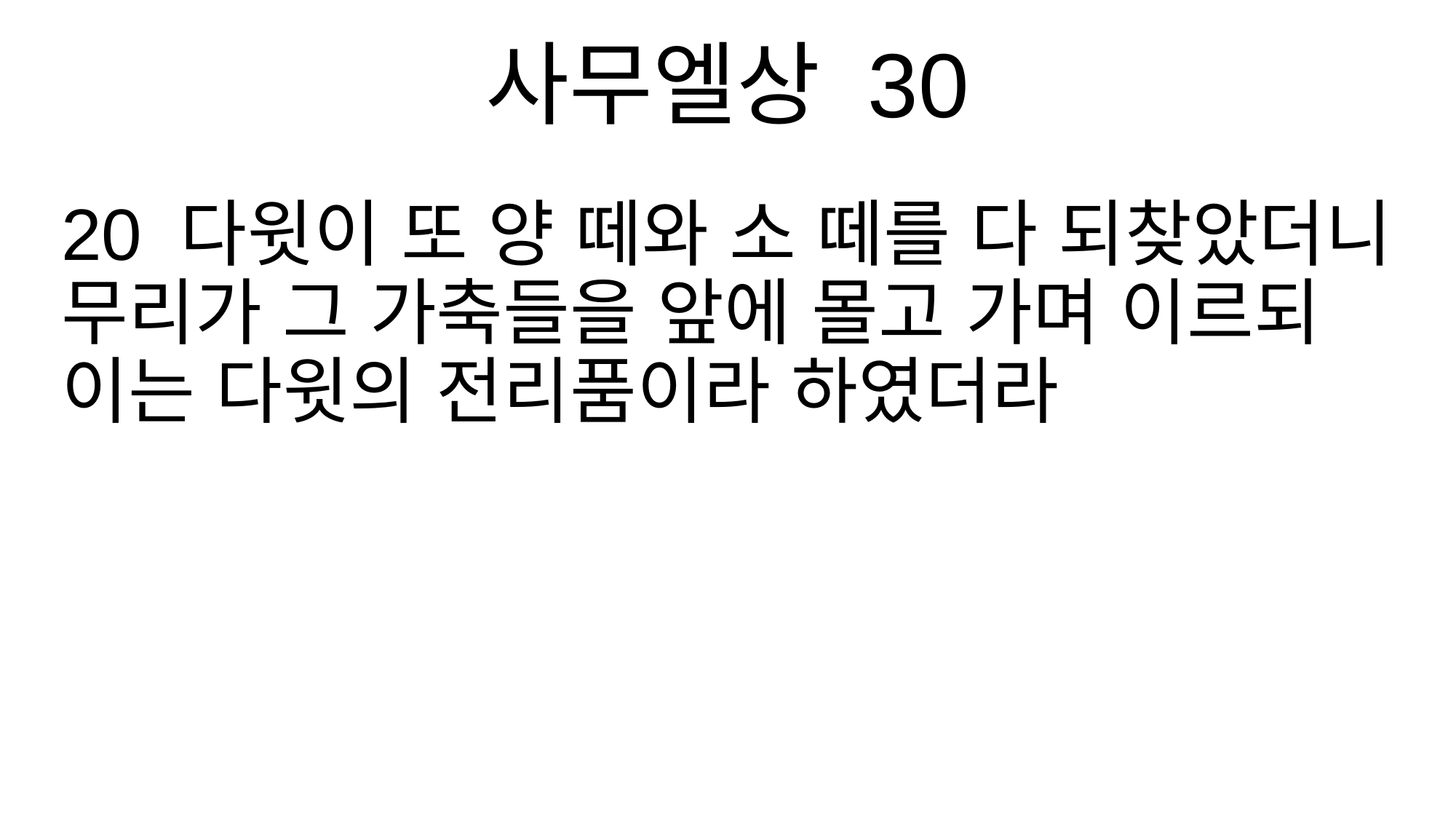

사무엘상 30
20 다윗이 또 양 떼와 소 떼를 다 되찾았더니 무리가 그 가축들을 앞에 몰고 가며 이르되 이는 다윗의 전리품이라 하였더라